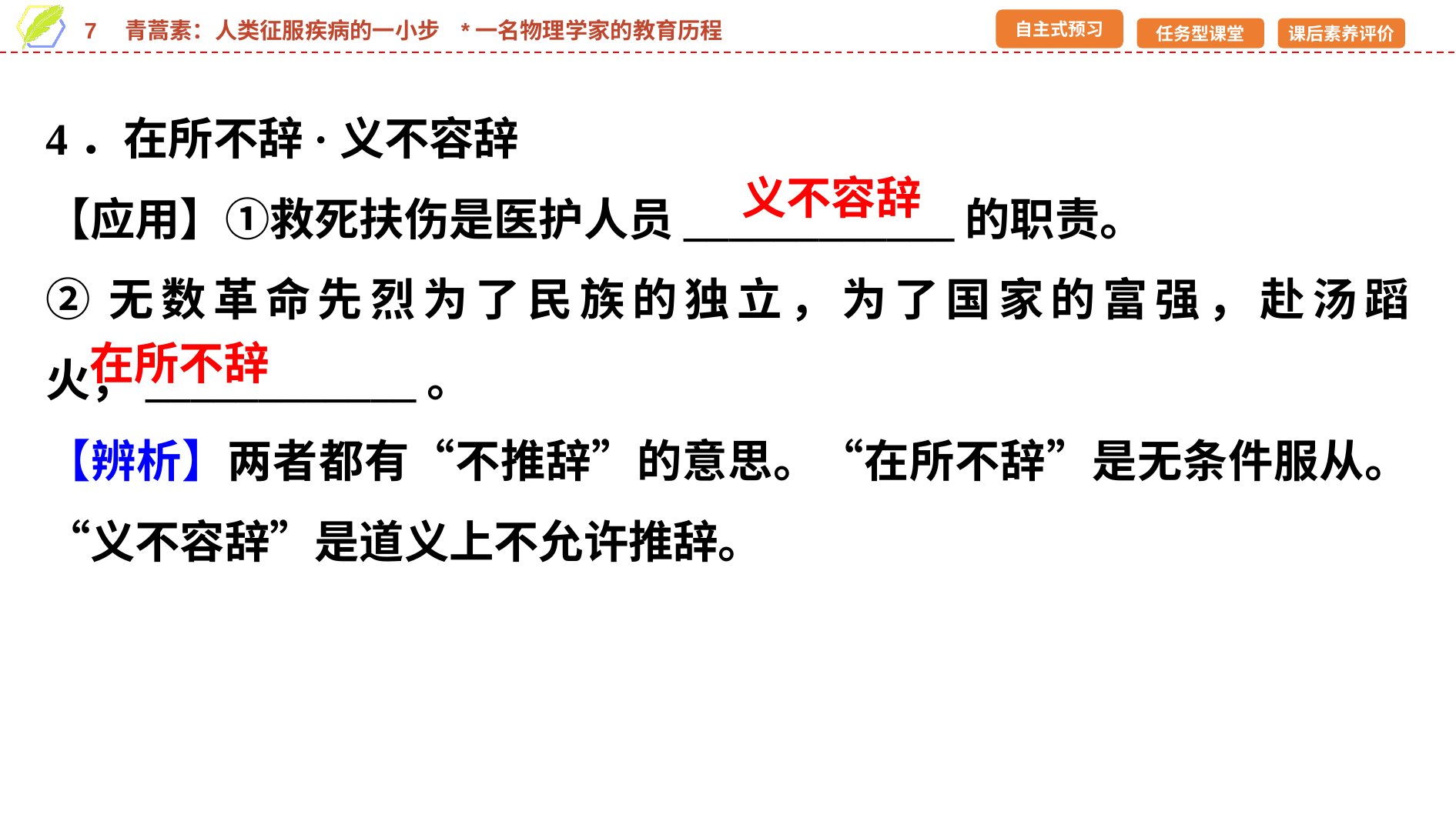

4．在所不辞·义不容辞
【应用】①救死扶伤是医护人员____________的职责。
②无数革命先烈为了民族的独立，为了国家的富强，赴汤蹈火，____________。
【辨析】两者都有“不推辞”的意思。“在所不辞”是无条件服从。“义不容辞”是道义上不允许推辞。
义不容辞
在所不辞